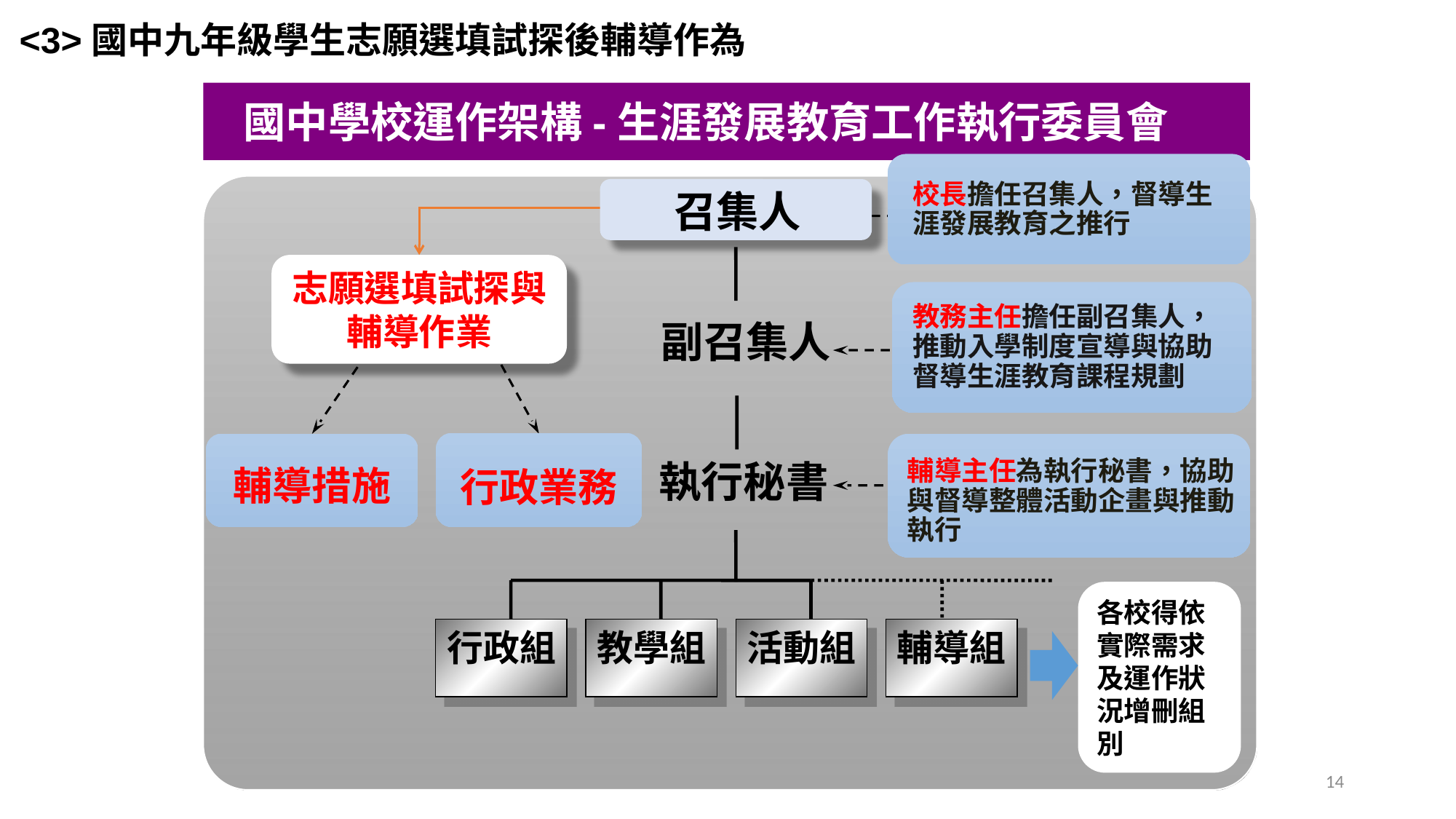

<3>國中九年級學生志願選填試探後輔導作為
  國中學校運作架構-生涯發展教育工作執行委員會

校長擔任召集人，督導生涯發展教育之推行

召集人

志願選填試探與輔導作業
教務主任擔任副召集人，推動入學制度宣導與協助督導生涯教育課程規劃
副召集人

行政業務

輔導措施

輔導主任為執行秘書，協助與督導整體活動企畫與推動執行
執行秘書

各校得依實際需求及運作狀況增刪組別

行政組

教學組

活動組

輔導組

14